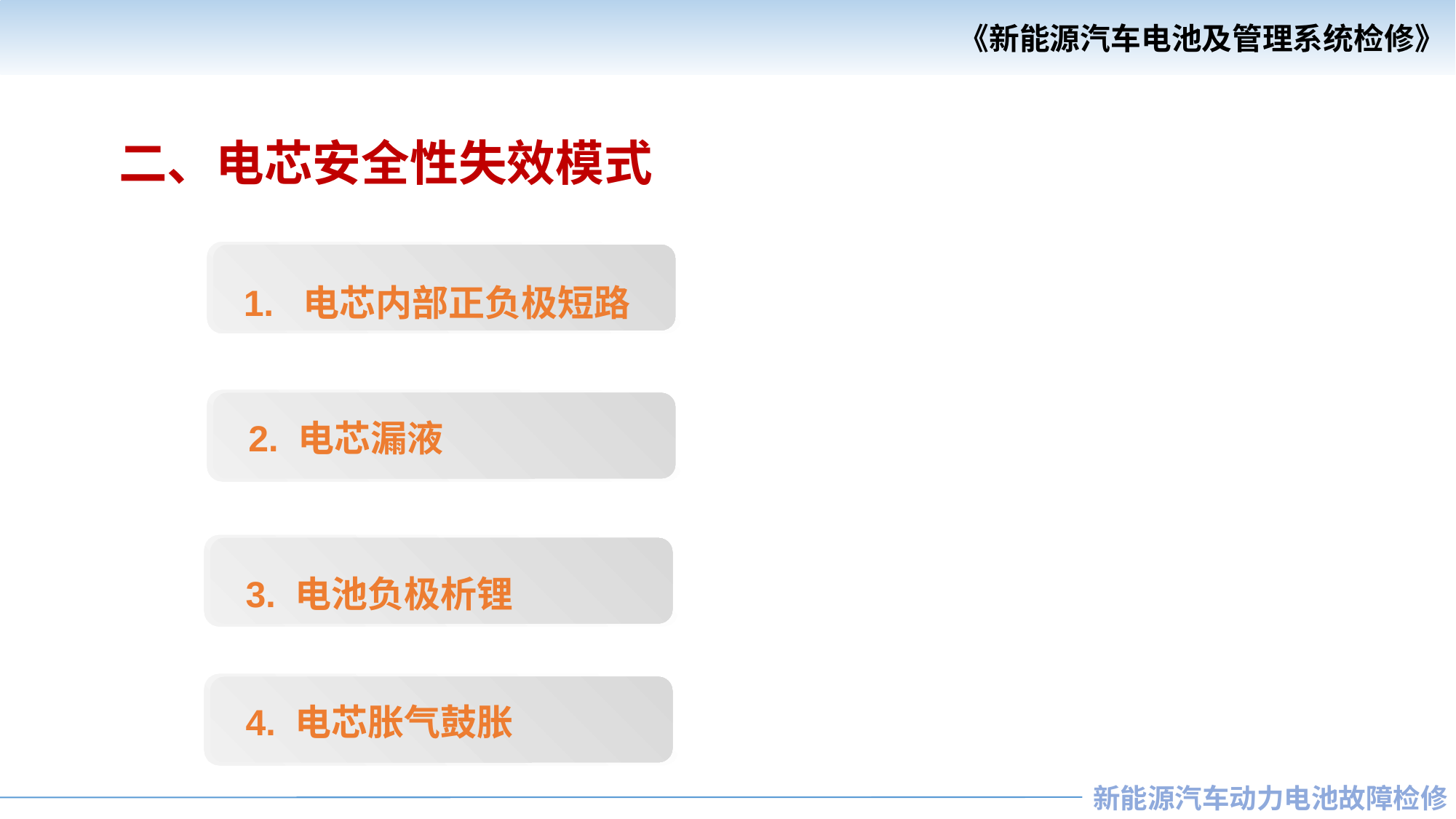

二、电芯安全性失效模式

1.  电芯内部正负极短路

   2. 电芯漏液

   3. 电池负极析锂

   4. 电芯胀气鼓胀